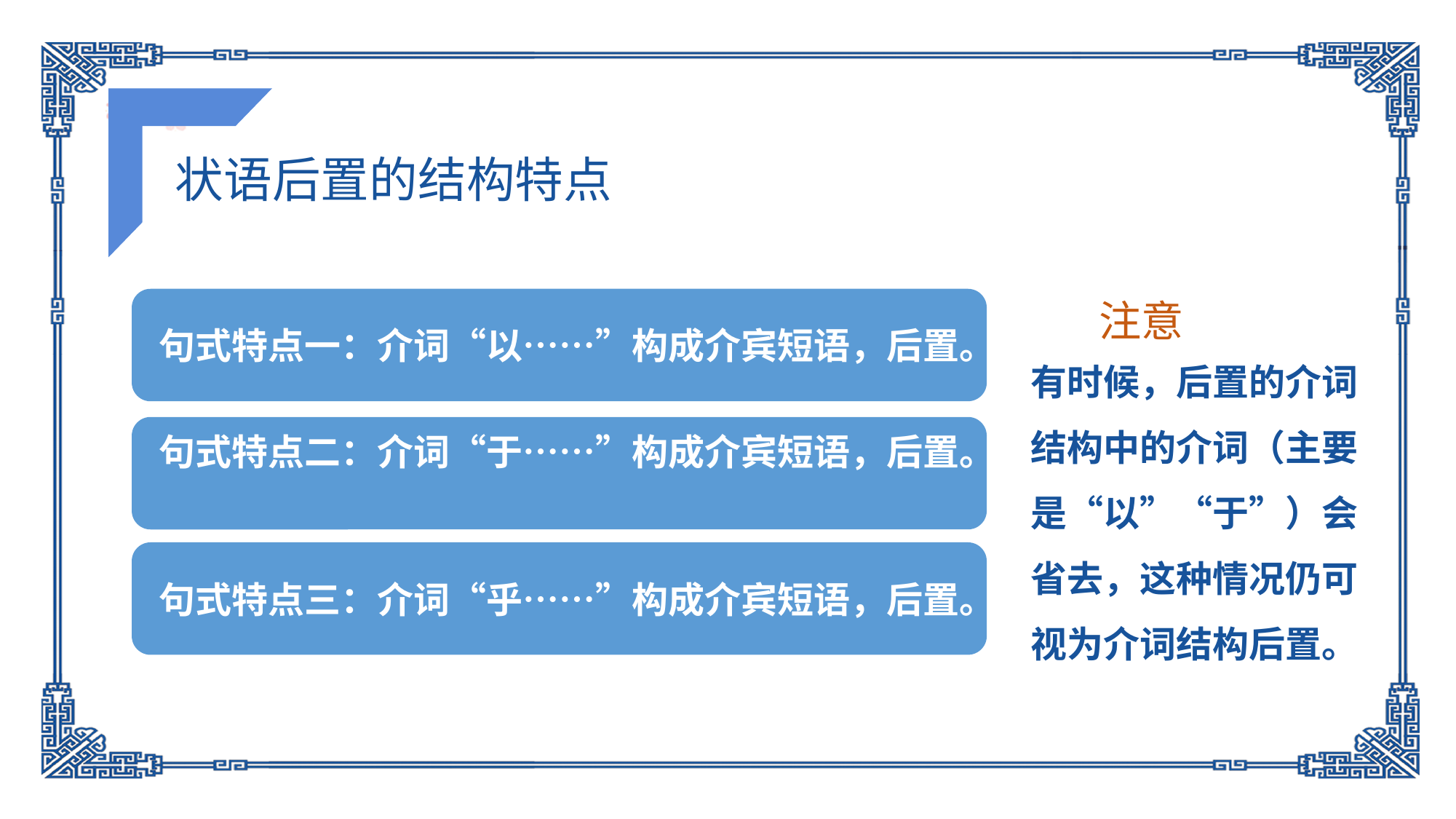

状语后置的结构特点
注意
句式特点一：介词“以……”构成介宾短语，后置。
句式特点二：介词“于……”构成介宾短语，后置。

句式特点三：介词“乎……”构成介宾短语，后置。
有时候，后置的介词结构中的介词（主要是“以”“于”）会省去，这种情况仍可视为介词结构后置。